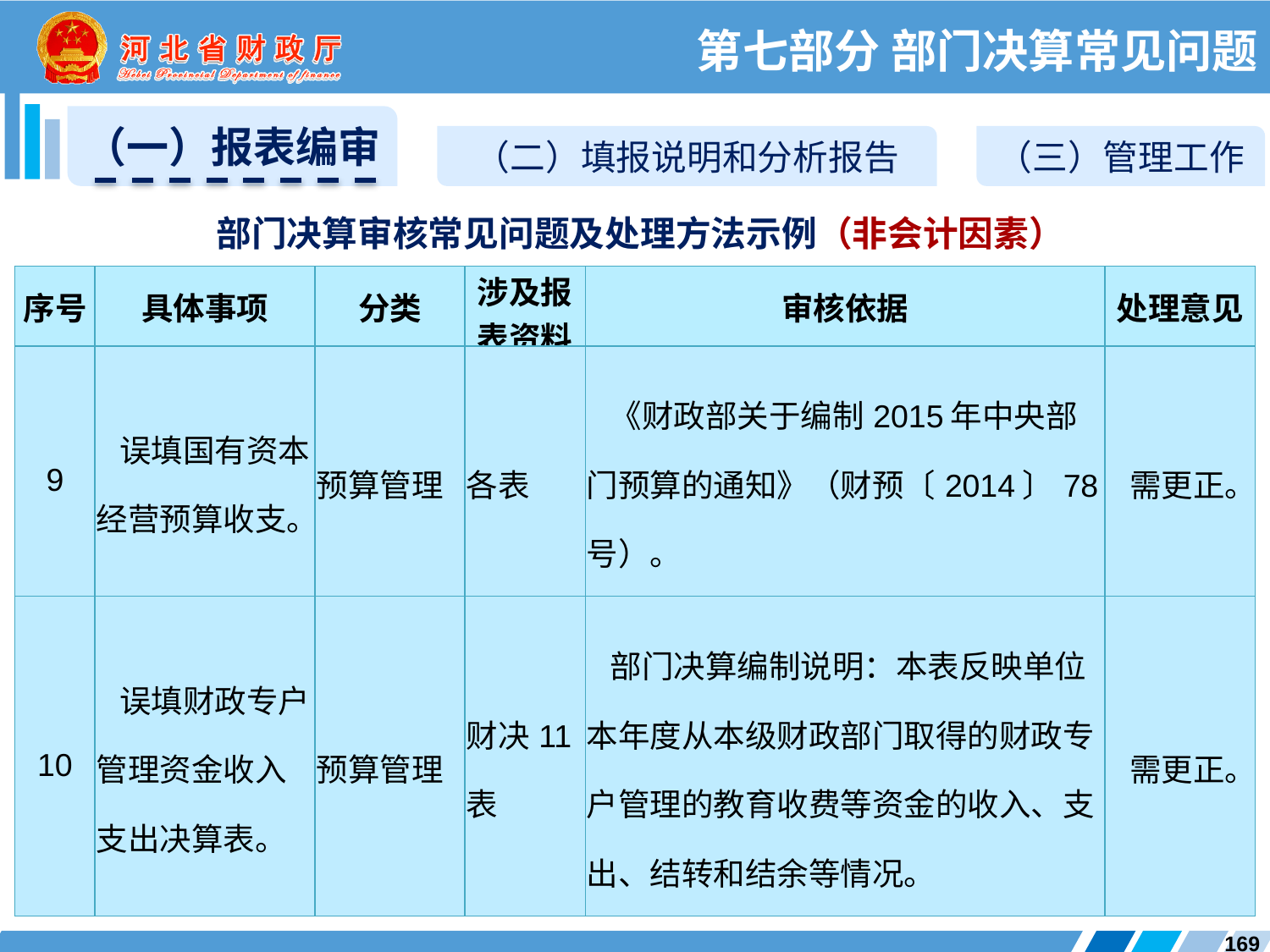

第七部分 部门决算常见问题
（一）报表编审
（二）填报说明和分析报告
（三）管理工作
部门决算审核常见问题及处理方法示例（非会计因素）
| 序号 | 具体事项 | 分类 | 涉及报表资料 | 审核依据 | 处理意见 |
| --- | --- | --- | --- | --- | --- |
| 9 | 误填国有资本经营预算收支。 | 预算管理 | 各表 | 《财政部关于编制2015年中央部门预算的通知》（财预〔2014〕78号）。 | 需更正。 |
| 10 | 误填财政专户管理资金收入支出决算表。 | 预算管理 | 财决11表 | 部门决算编制说明：本表反映单位本年度从本级财政部门取得的财政专户管理的教育收费等资金的收入、支出、结转和结余等情况。 | 需更正。 |
169